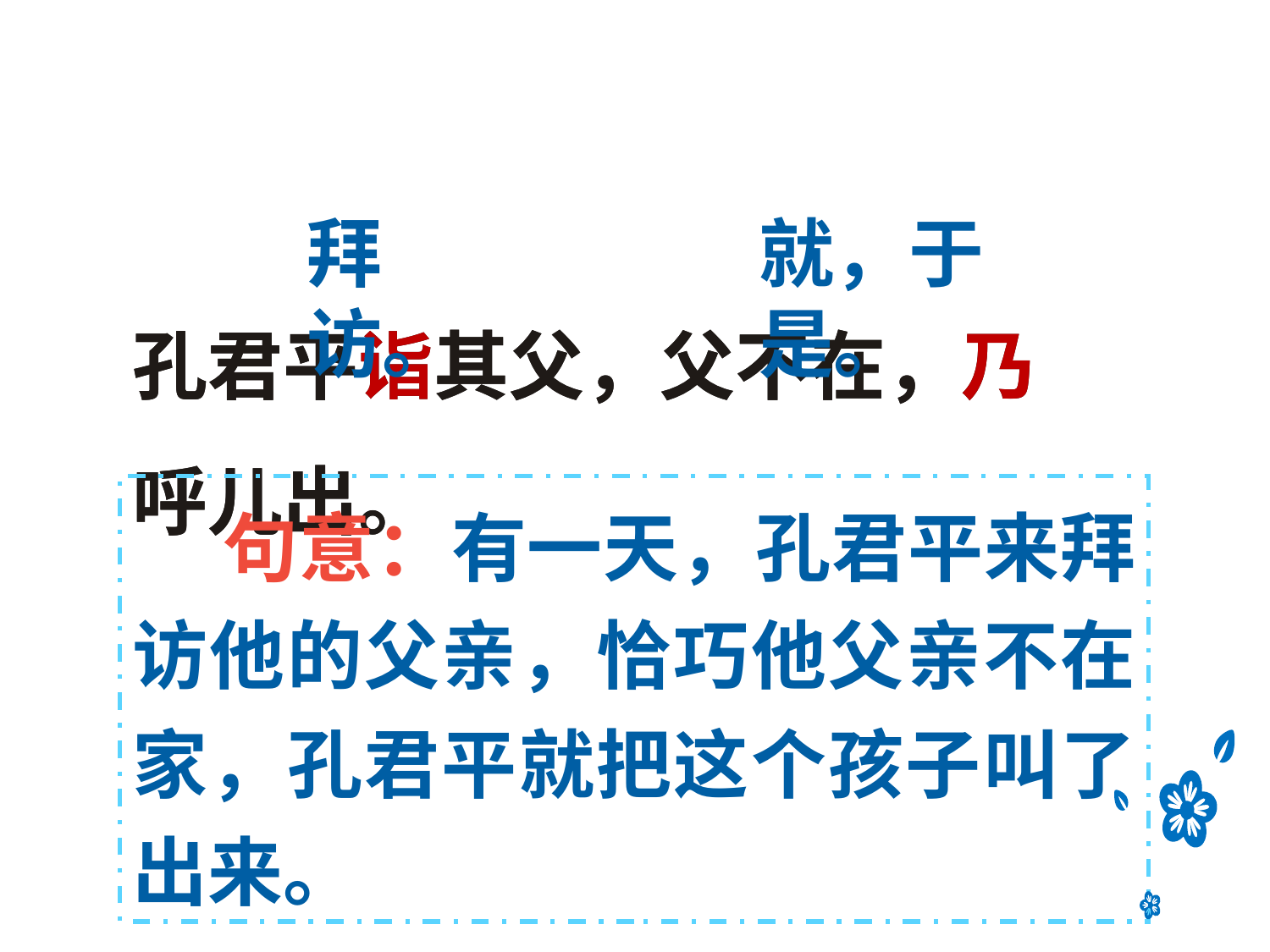

拜访。
就，于是。
孔君平诣其父，父不在，乃呼儿出。
孔君平诣其父，父不在，乃呼儿出。
    句意：有一天，孔君平来拜访他的父亲，恰巧他父亲不在家，孔君平就把这个孩子叫了出来。